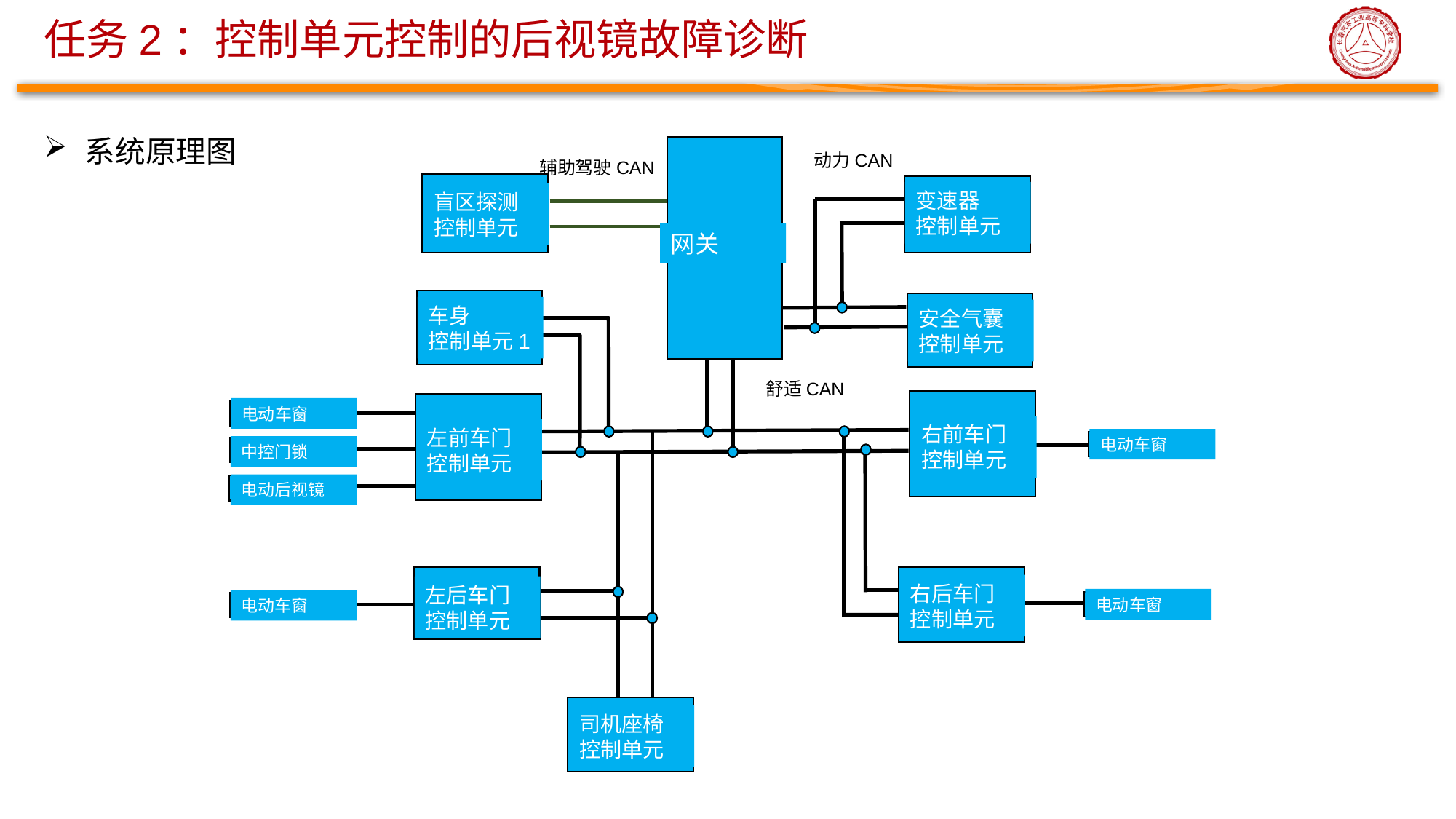

任务2：控制单元控制的后视镜故障诊断
系统原理图

动力CAN
辅助驾驶CAN

变速器
控制单元
盲区探测控制单元
网关

车身
控制单元1
安全气囊控制单元

舒适CAN

电动车窗

右前车门
控制单元
左前车门
控制单元

电动车窗

中控门锁

电动后视镜

右后车门
控制单元
左后车门
控制单元

电动车窗
电动车窗

司机座椅控制单元